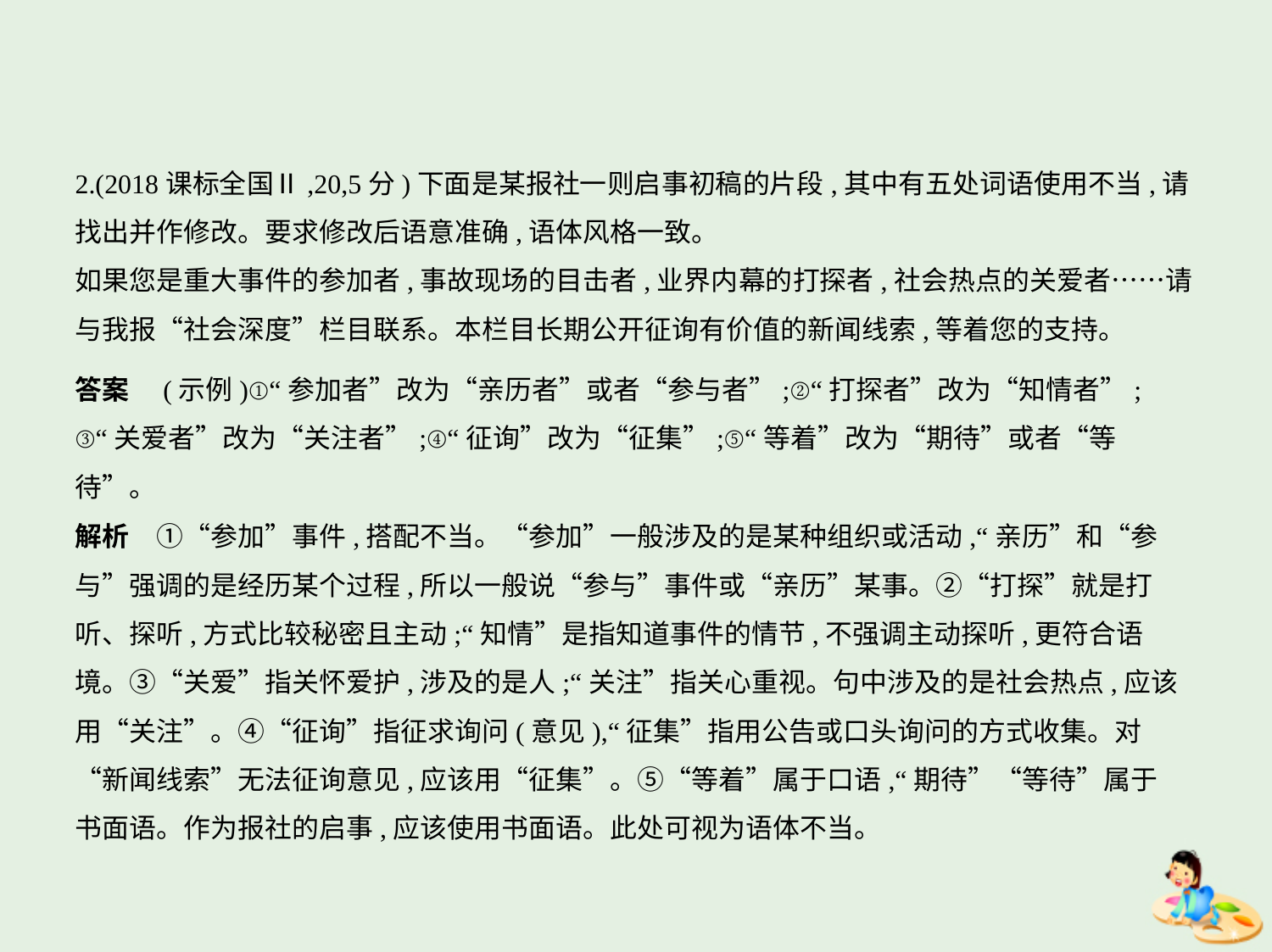

2.(2018课标全国Ⅱ,20,5分)下面是某报社一则启事初稿的片段,其中有五处词语使用不当,请
找出并作修改。要求修改后语意准确,语体风格一致。
如果您是重大事件的参加者,事故现场的目击者,业界内幕的打探者,社会热点的关爱者……请
与我报“社会深度”栏目联系。本栏目长期公开征询有价值的新闻线索,等着您的支持。
答案　(示例)①“参加者”改为“亲历者”或者“参与者”;②“打探者”改为“知情者”;
③“关爱者”改为“关注者”;④“征询”改为“征集”;⑤“等着”改为“期待”或者“等
待”。
解析　①“参加”事件,搭配不当。“参加”一般涉及的是某种组织或活动,“亲历”和“参
与”强调的是经历某个过程,所以一般说“参与”事件或“亲历”某事。②“打探”就是打
听、探听,方式比较秘密且主动;“知情”是指知道事件的情节,不强调主动探听,更符合语
境。③“关爱”指关怀爱护,涉及的是人;“关注”指关心重视。句中涉及的是社会热点,应该
用“关注”。④“征询”指征求询问(意见),“征集”指用公告或口头询问的方式收集。对
“新闻线索”无法征询意见,应该用“征集”。⑤“等着”属于口语,“期待”“等待”属于
书面语。作为报社的启事,应该使用书面语。此处可视为语体不当。